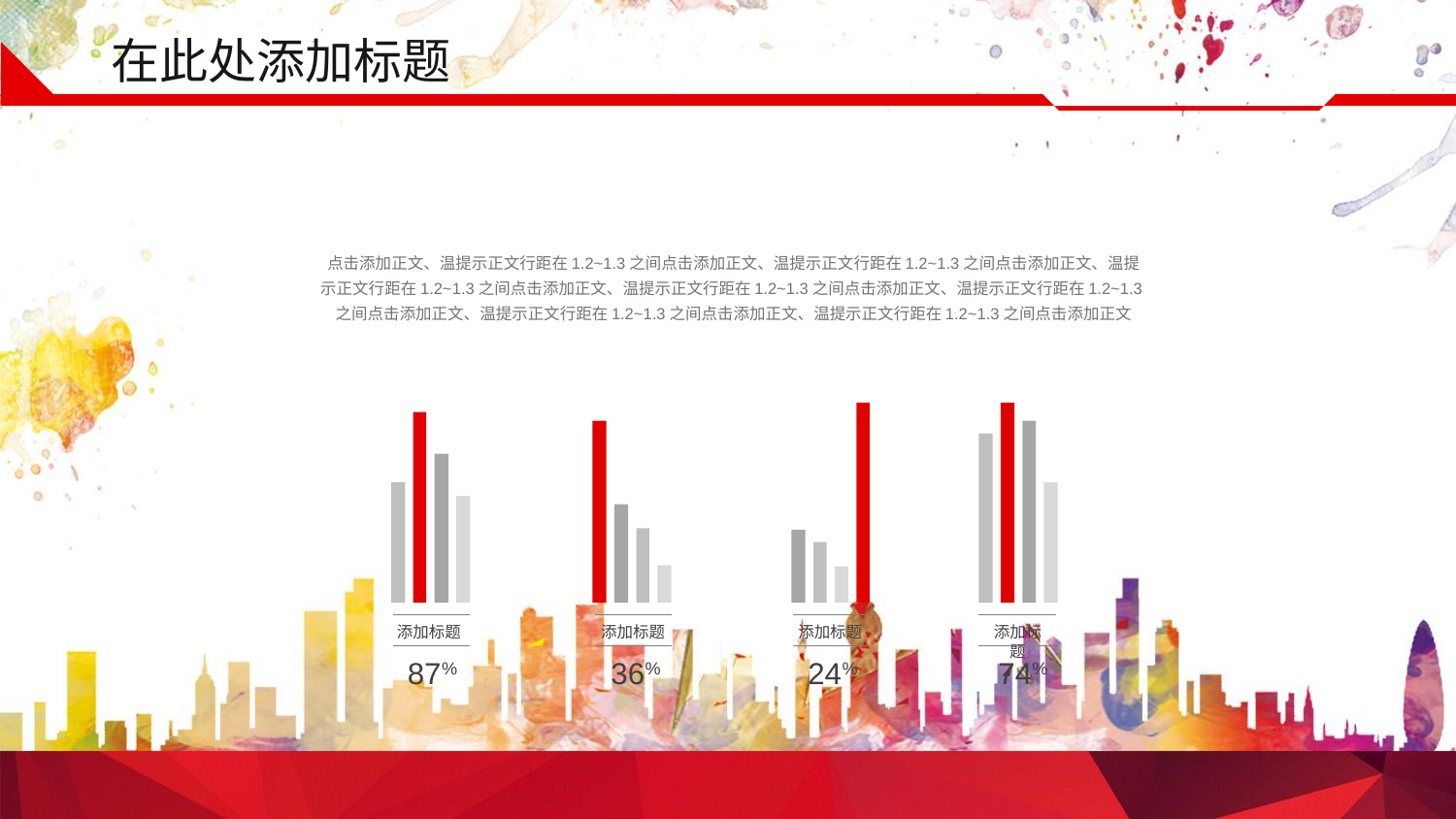

在此处添加标题
点击添加正文、温提示正文行距在1.2~1.3之间点击添加正文、温提示正文行距在1.2~1.3之间点击添加正文、温提示正文行距在1.2~1.3之间点击添加正文、温提示正文行距在1.2~1.3之间点击添加正文、温提示正文行距在1.2~1.3之间点击添加正文、温提示正文行距在1.2~1.3之间点击添加正文、温提示正文行距在1.2~1.3之间点击添加正文

添加标题
添加标题
添加标题
添加标题
87%
36%
24%
74%